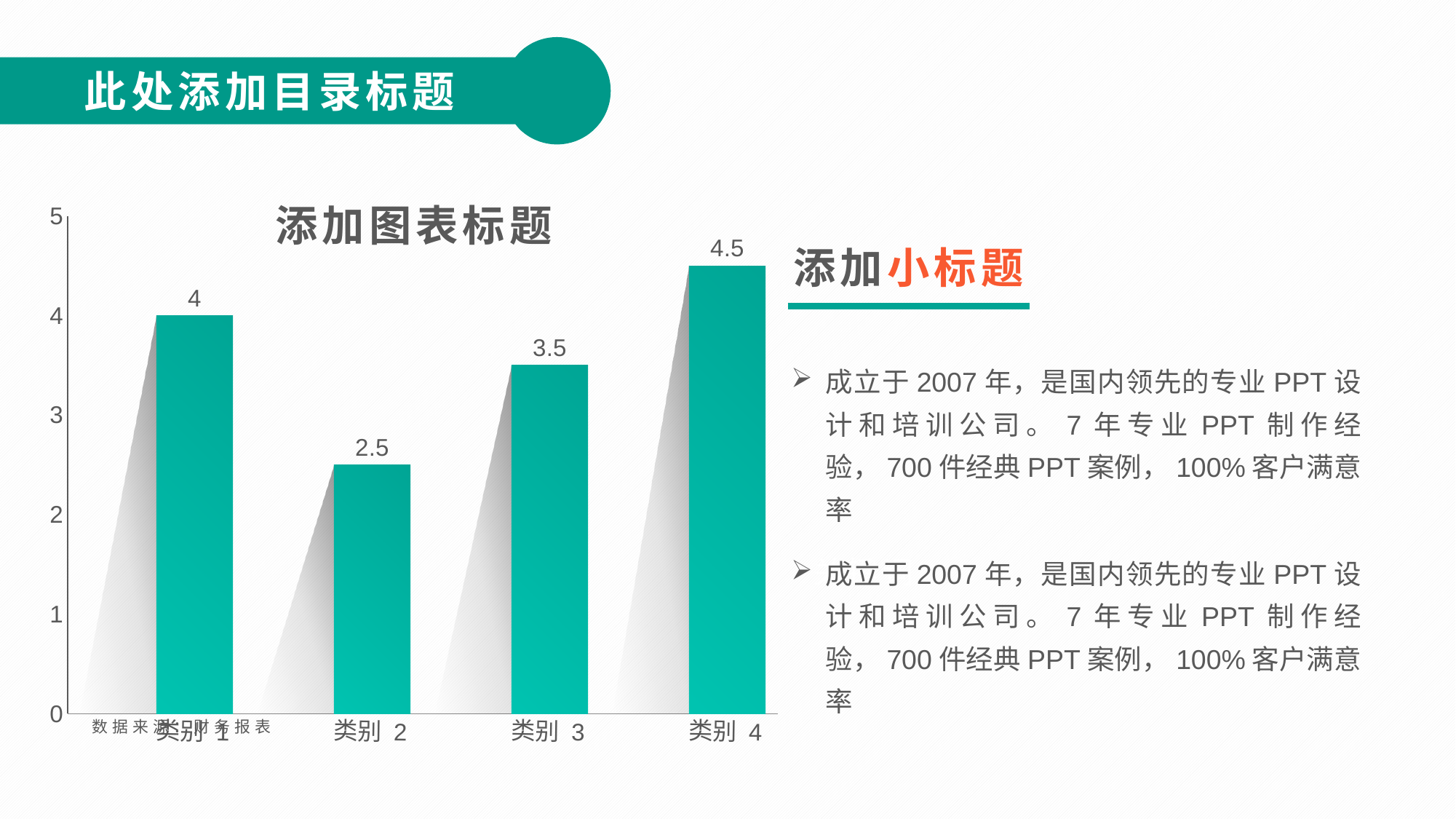

此处添加目录标题
此处添加目录标题

### Chart

| Category | 系列 1 | 系列 2 |
|---|---|---|
| 类别 1 | 4.0 | 4.0 |
| 类别 2 | 2.5 | 2.5 |
| 类别 3 | 3.5 | 3.5 |
| 类别 4 | 4.5 | 4.5 |
添加图表标题
添加小标题
成立于2007年，是国内领先的专业PPT设计和培训公司。7年专业PPT制作经验，700件经典PPT案例，100%客户满意率
成立于2007年，是国内领先的专业PPT设计和培训公司。7年专业PPT制作经验，700件经典PPT案例，100%客户满意率
关键词
数据来源：财务报表